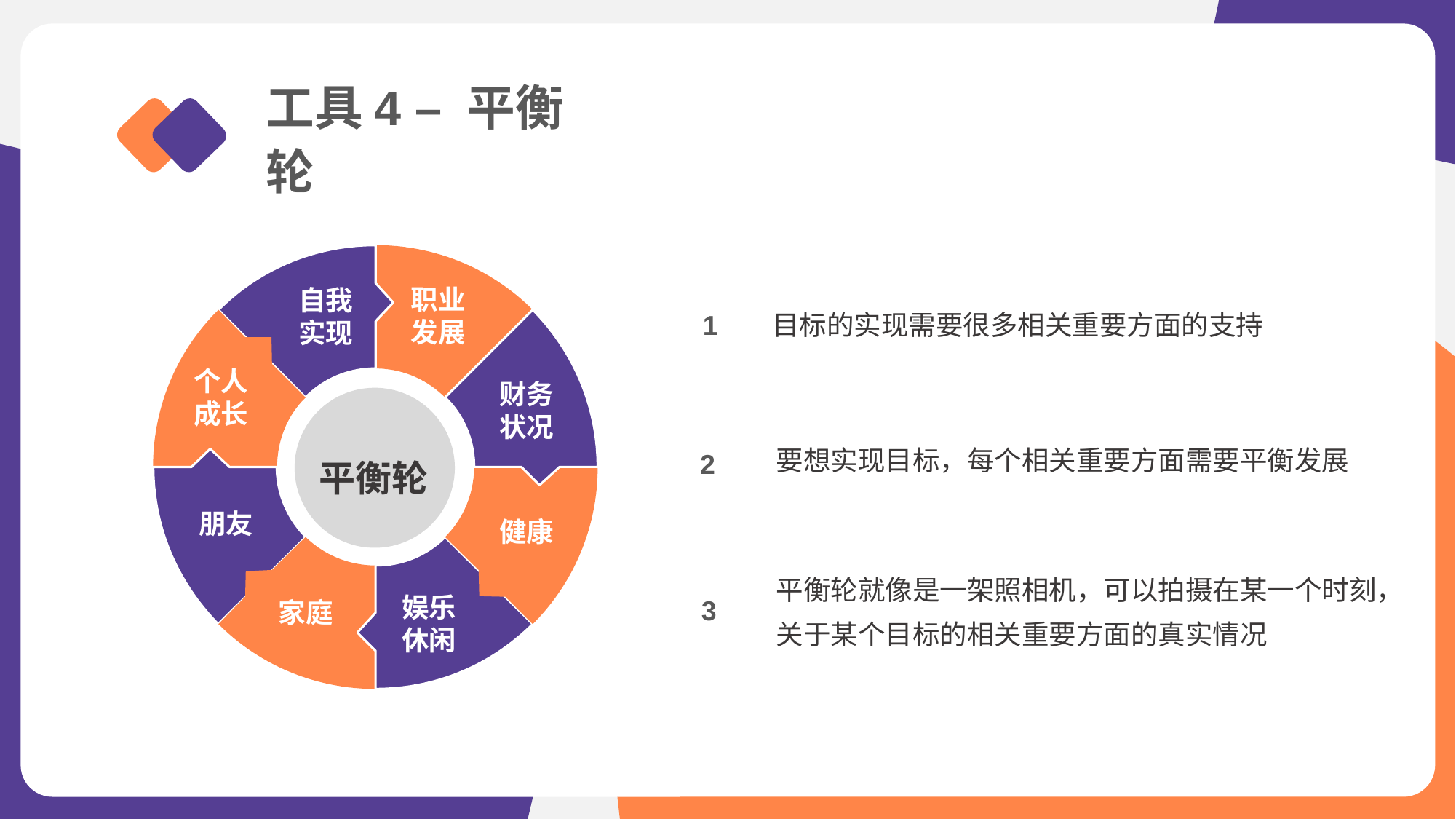

工具4 – 平衡轮

职业
发展
自我
实现

1
目标的实现需要很多相关重要方面的支持

个人
成长
财务
状况

要想实现目标，每个相关重要方面需要平衡发展
2
平衡轮

朋友
健康

平衡轮就像是一架照相机，可以拍摄在某一个时刻，关于某个目标的相关重要方面的真实情况

3
娱乐
休闲
家庭